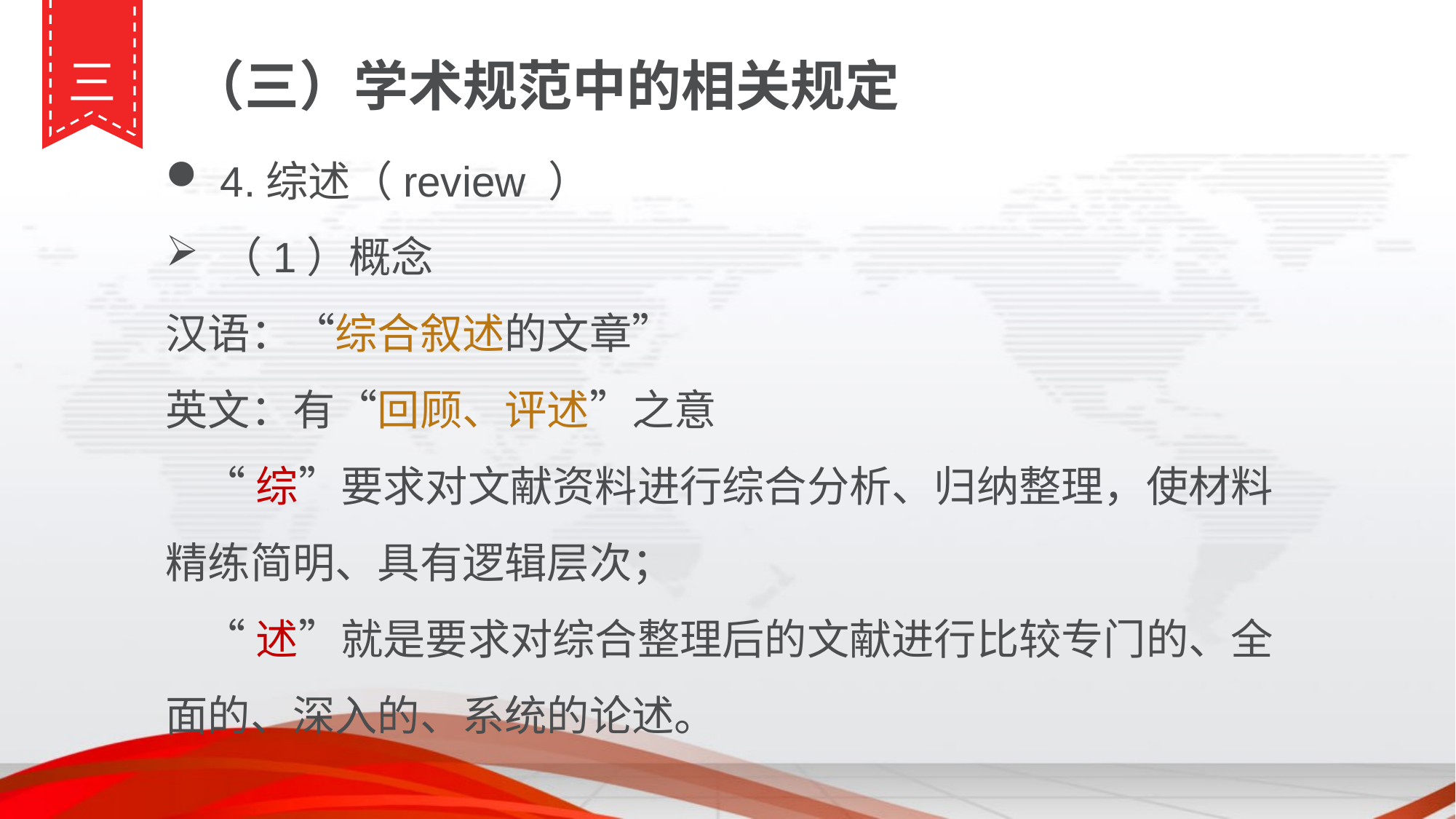

三
（三）学术规范中的相关规定
4.综述（review ）
（1）概念
汉语：“综合叙述的文章”
英文：有“回顾、评述”之意
    “综”要求对文献资料进行综合分析、归纳整理，使材料精练简明、具有逻辑层次；
    “述”就是要求对综合整理后的文献进行比较专门的、全面的、深入的、系统的论述。